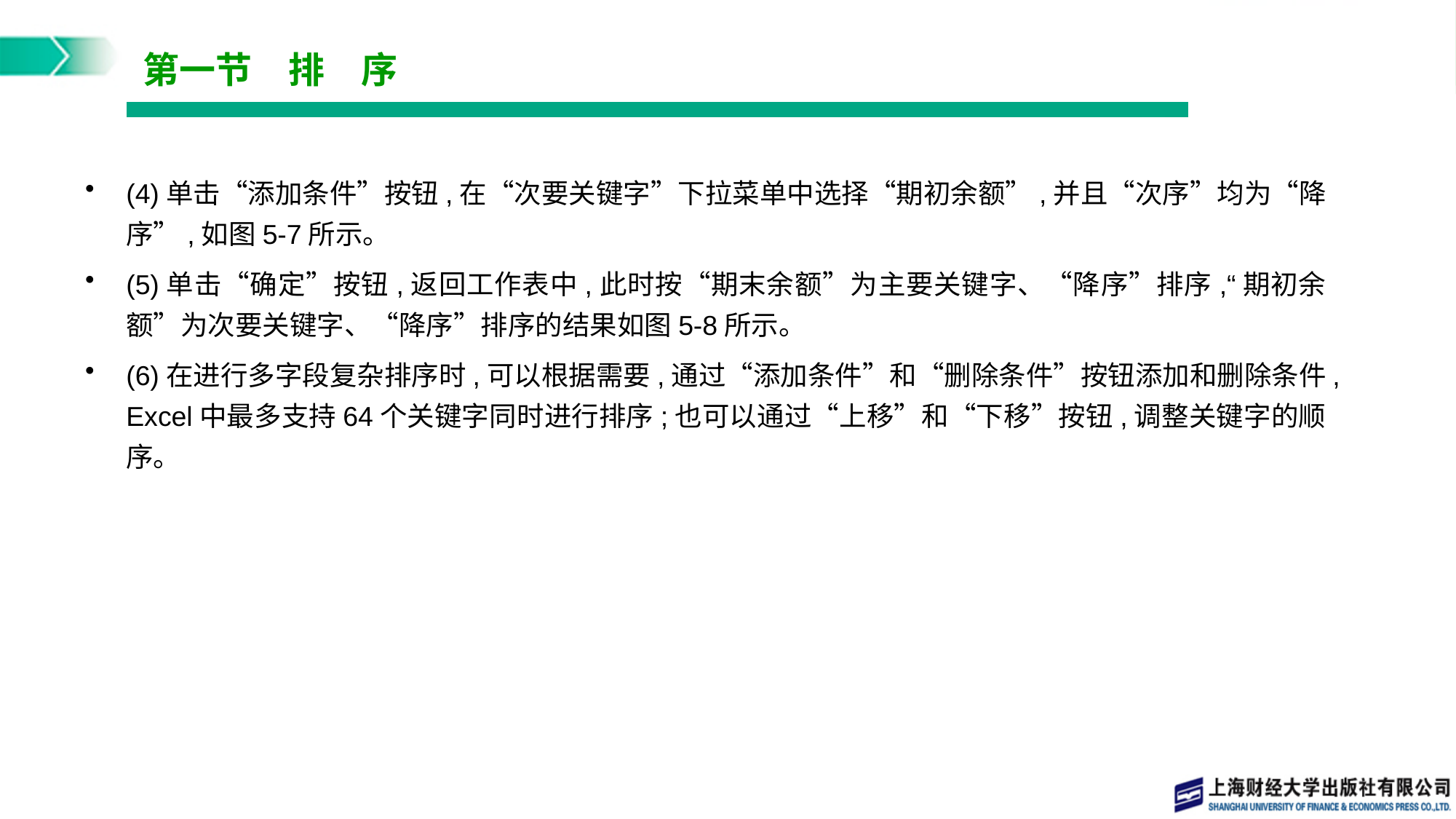

# 第一节　排　序
(4)单击“添加条件”按钮,在“次要关键字”下拉菜单中选择“期初余额”,并且“次序”均为“降序”,如图5-7所示。
(5)单击“确定”按钮,返回工作表中,此时按“期末余额”为主要关键字、“降序”排序,“期初余额”为次要关键字、“降序”排序的结果如图5-8所示。
(6)在进行多字段复杂排序时,可以根据需要,通过“添加条件”和“删除条件”按钮添加和删除条件,Excel中最多支持64个关键字同时进行排序;也可以通过“上移”和“下移”按钮,调整关键字的顺序。